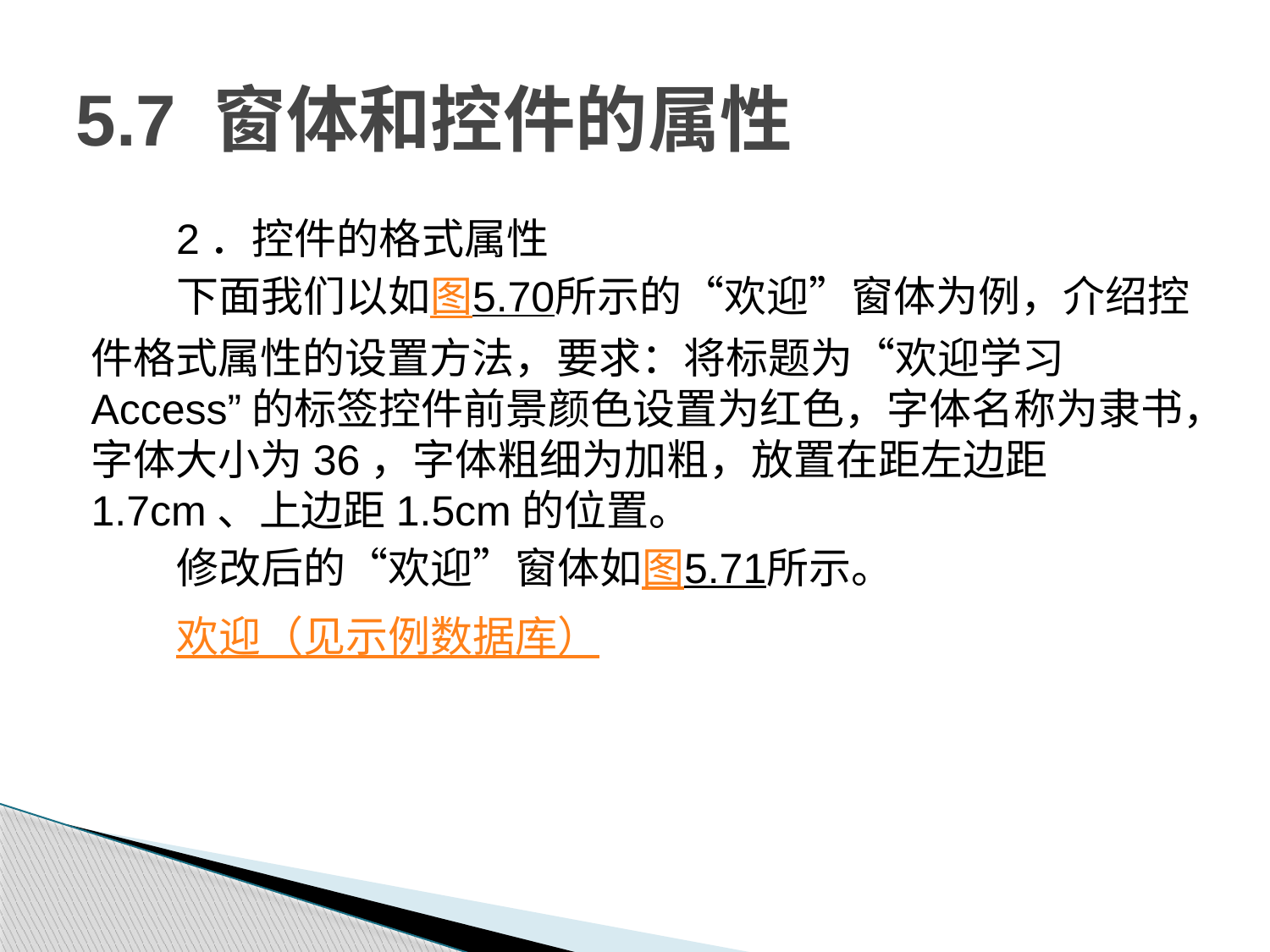

# 5.7 窗体和控件的属性
2．控件的格式属性
下面我们以如图5.70所示的“欢迎”窗体为例，介绍控件格式属性的设置方法，要求：将标题为“欢迎学习Access”的标签控件前景颜色设置为红色，字体名称为隶书，字体大小为36，字体粗细为加粗，放置在距左边距1.7cm、上边距1.5cm的位置。
修改后的“欢迎”窗体如图5.71所示。
欢迎（见示例数据库）